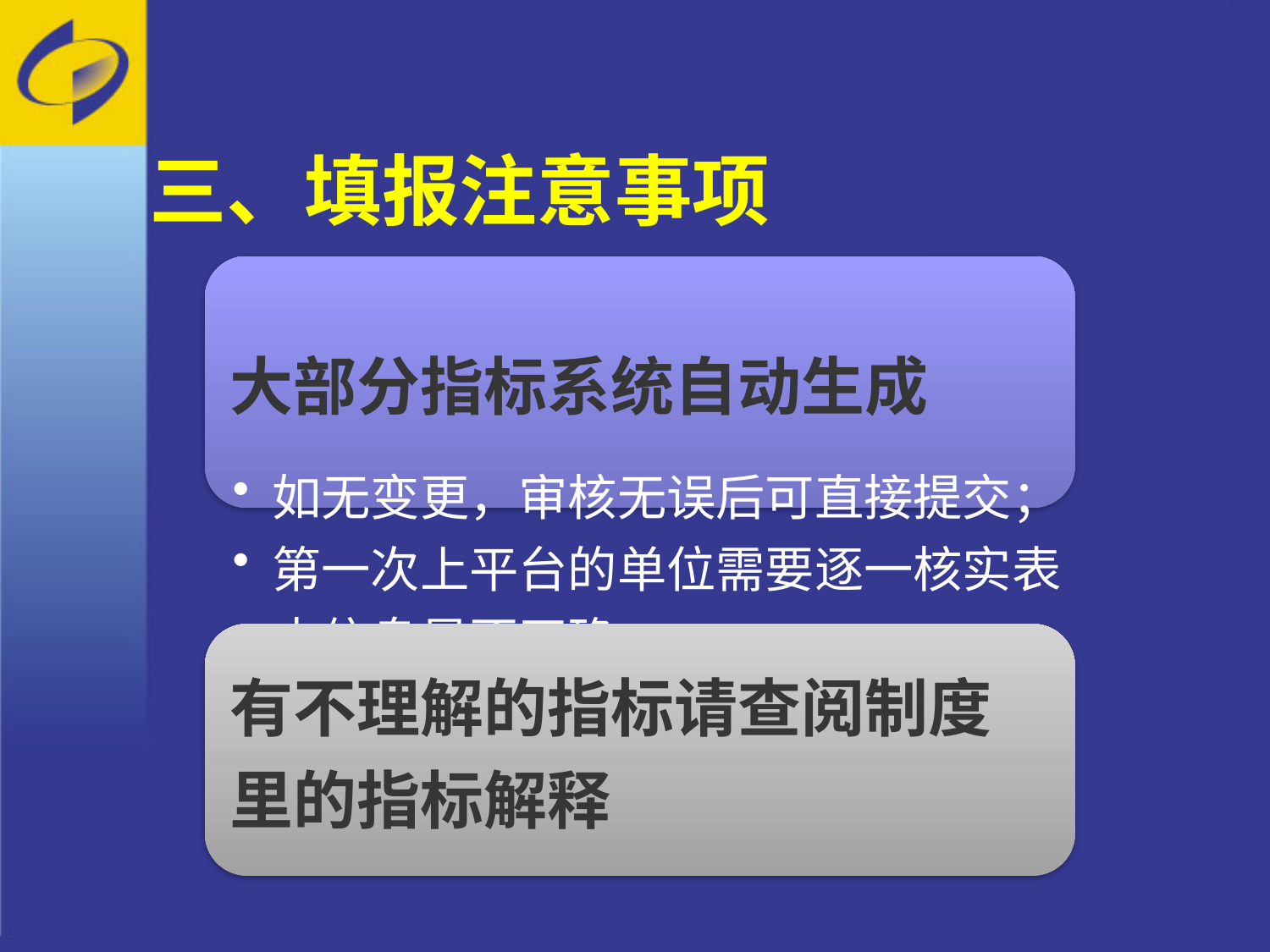

三、填报注意事项
大部分指标系统自动生成
如无变更，审核无误后可直接提交；
有不理解的指标请查阅制度里的指标解释
第一次上平台的单位需要逐一核实表内信息是否正确